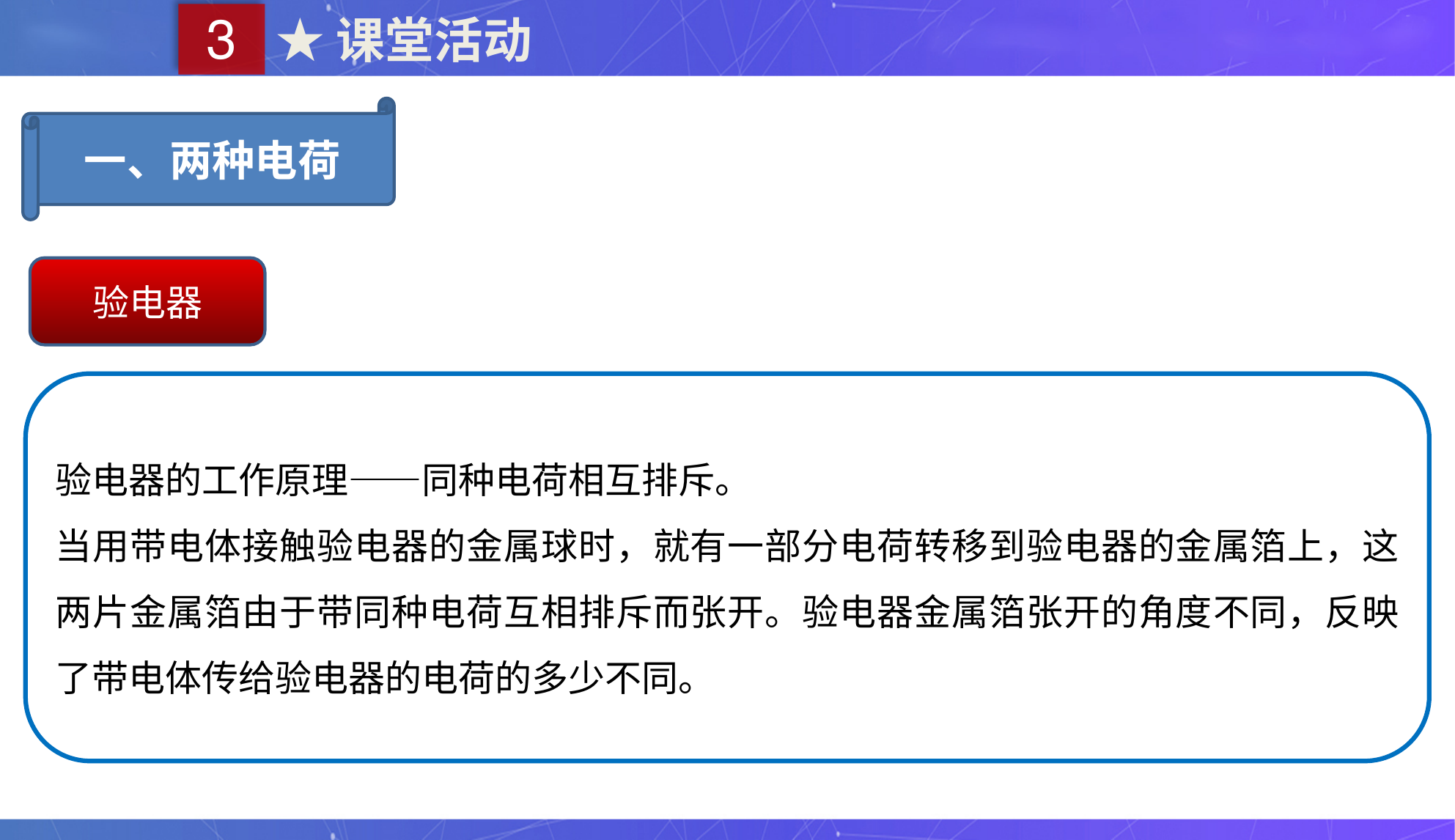

3
★课堂活动
一、两种电荷
验电器
验电器的工作原理——同种电荷相互排斥。
当用带电体接触验电器的金属球时，就有一部分电荷转移到验电器的金属箔上，这两片金属箔由于带同种电荷互相排斥而张开。验电器金属箔张开的角度不同，反映了带电体传给验电器的电荷的多少不同。